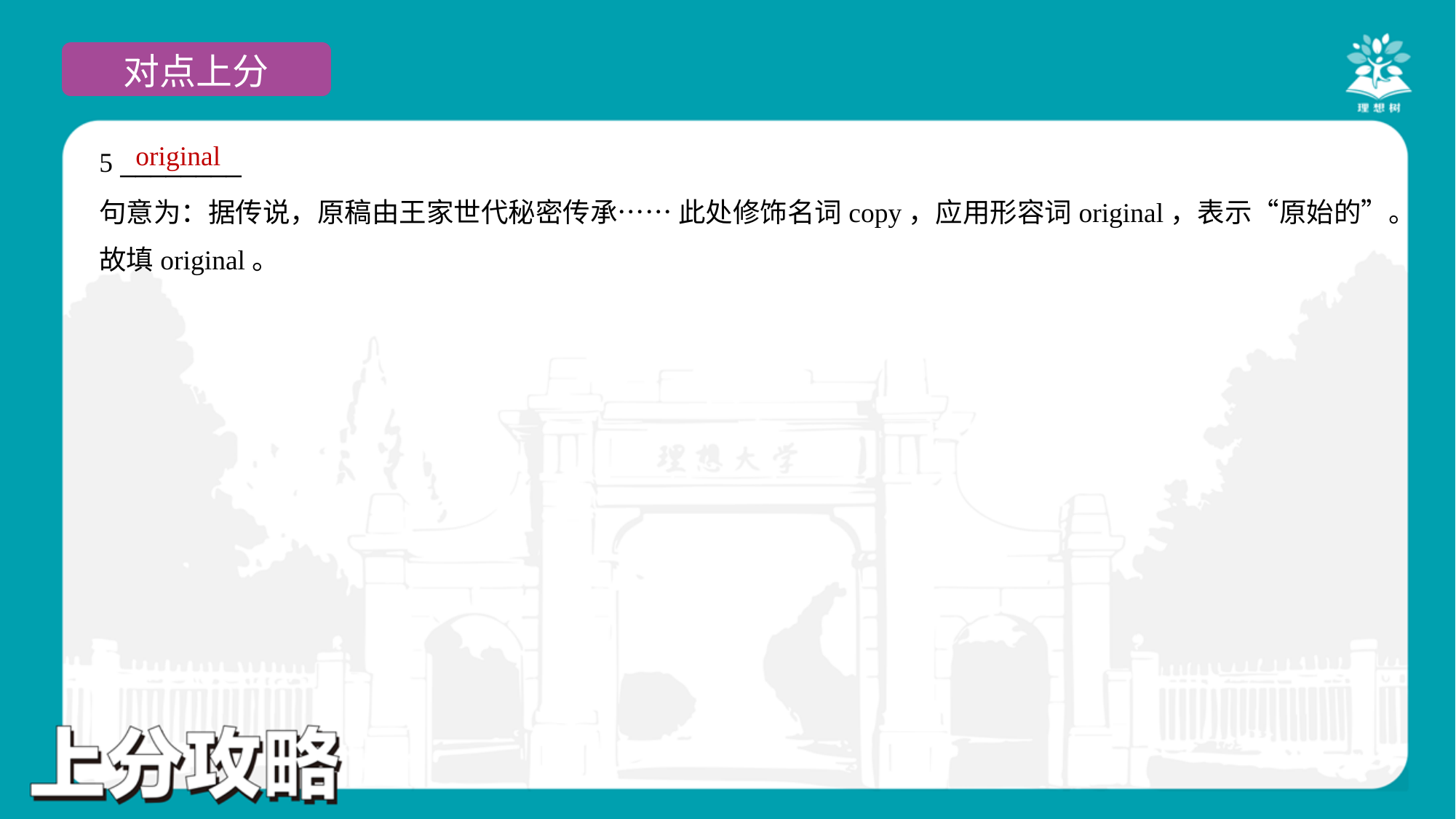

original
5 ________
句意为：据传说，原稿由王家世代秘密传承…… 此处修饰名词copy，应用形容词original，表示“原始的”。
故填original。